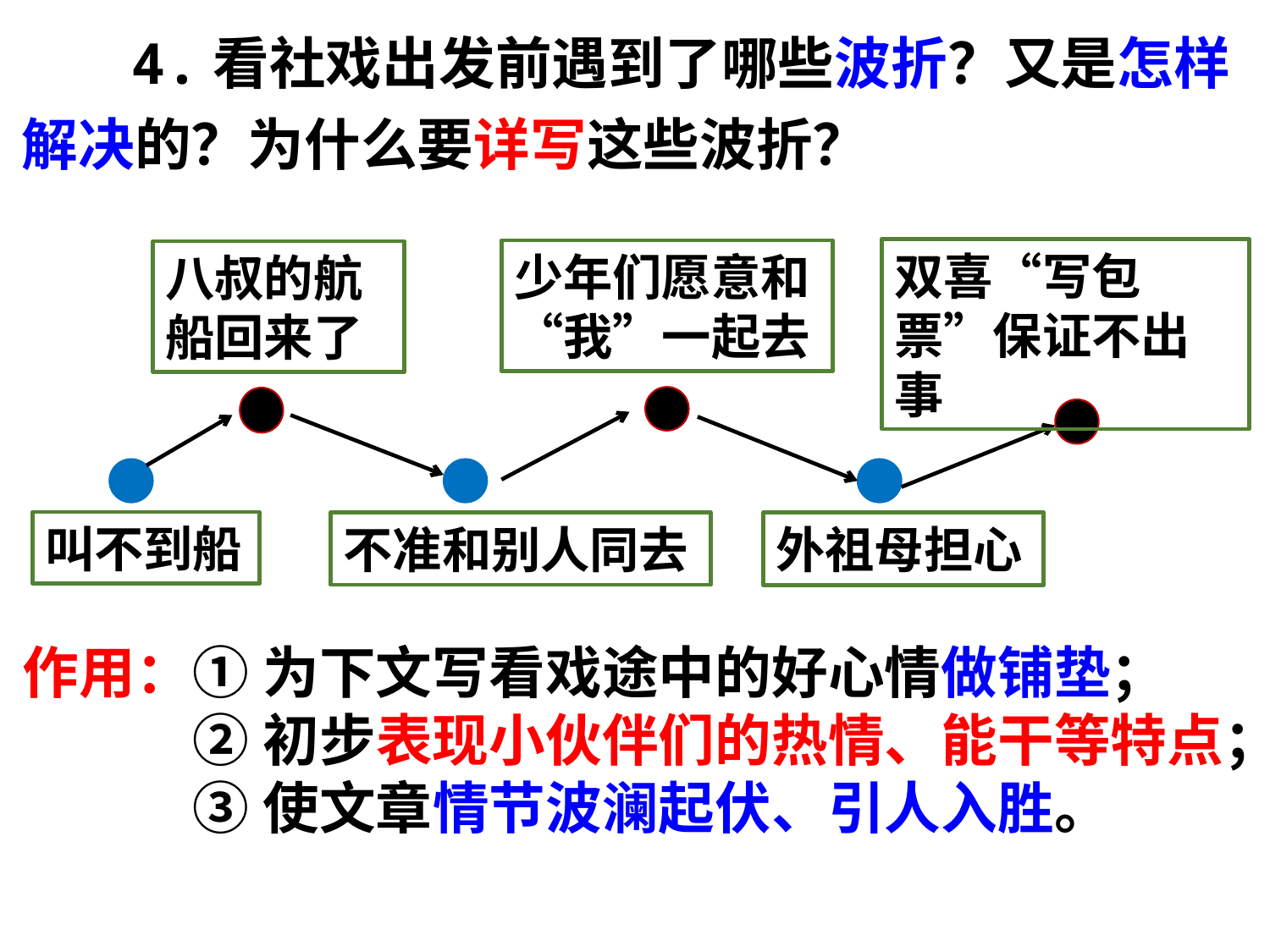

4.看社戏出发前遇到了哪些波折？又是怎样解决的？为什么要详写这些波折？
双喜“写包票”保证不出事
少年们愿意和“我”一起去
八叔的航
船回来了

叫不到船
外祖母担心
不准和别人同去
作用：
①为下文写看戏途中的好心情做铺垫；
②初步表现小伙伴们的热情、能干等特点；
③使文章情节波澜起伏、引人入胜。